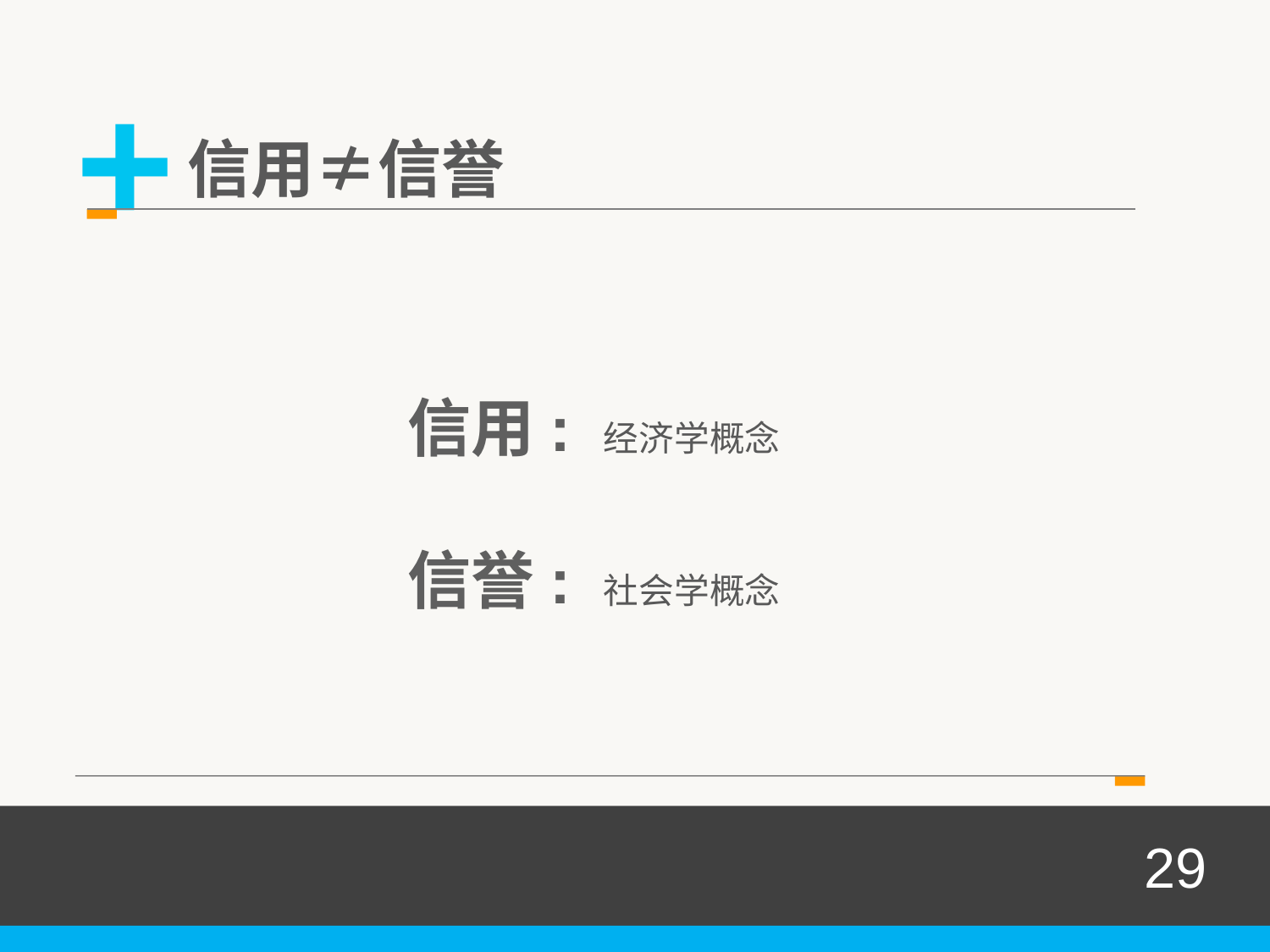

+
信用≠信誉

信用: 经济学概念
信誉: 社会学概念

29